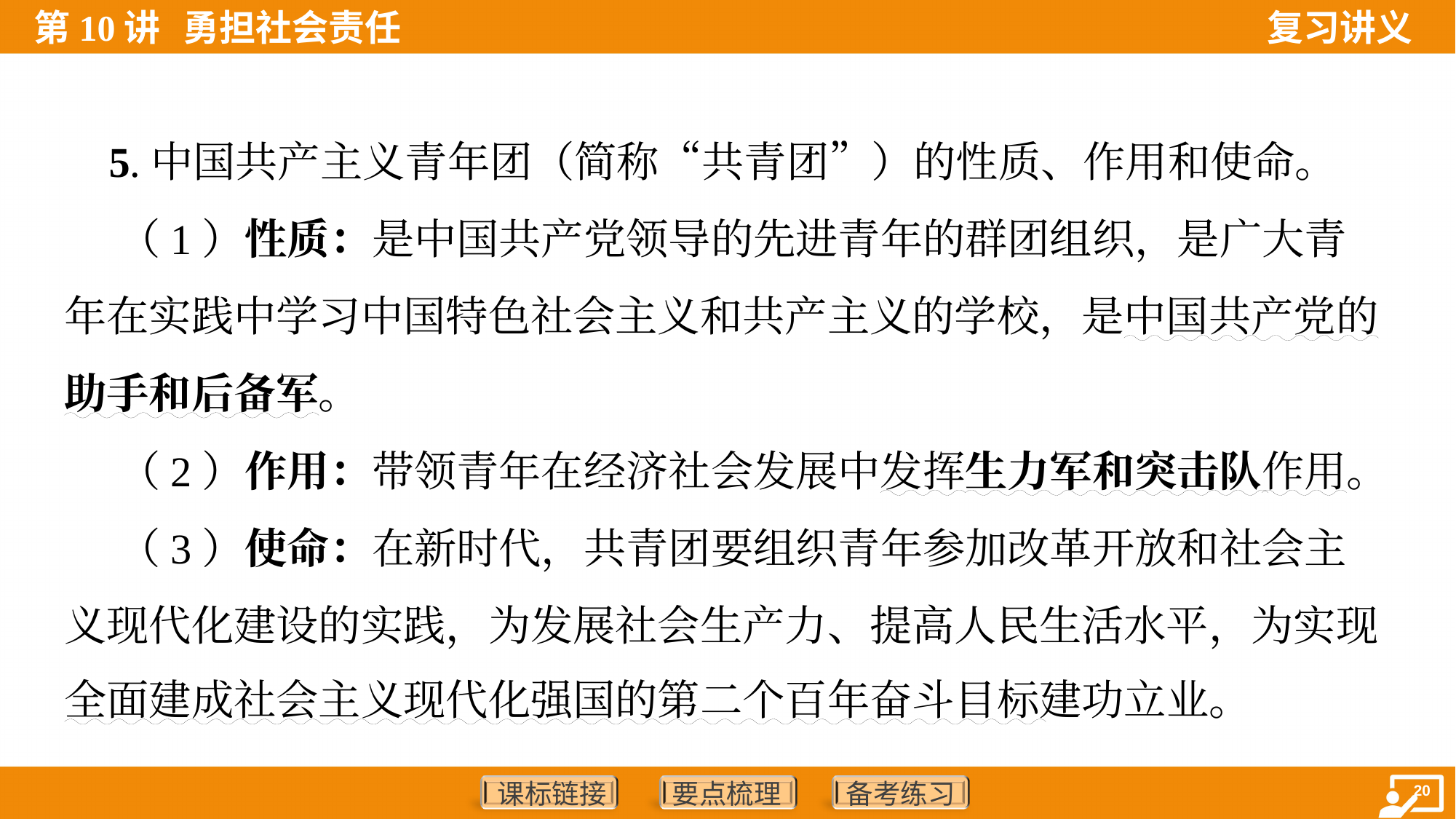

5.中国共产主义青年团（简称“共青团”）的性质、作用和使命。
    （1）性质：是中国共产党领导的先进青年的群团组织，是广大青
年在实践中学习中国特色社会主义和共产主义的学校，是中国共产党的
助手和后备军。
    （2）作用：带领青年在经济社会发展中发挥生力军和突击队作用。
    （3）使命：在新时代，共青团要组织青年参加改革开放和社会主
义现代化建设的实践，为发展社会生产力、提高人民生活水平，为实现
全面建成社会主义现代化强国的第二个百年奋斗目标建功立业。